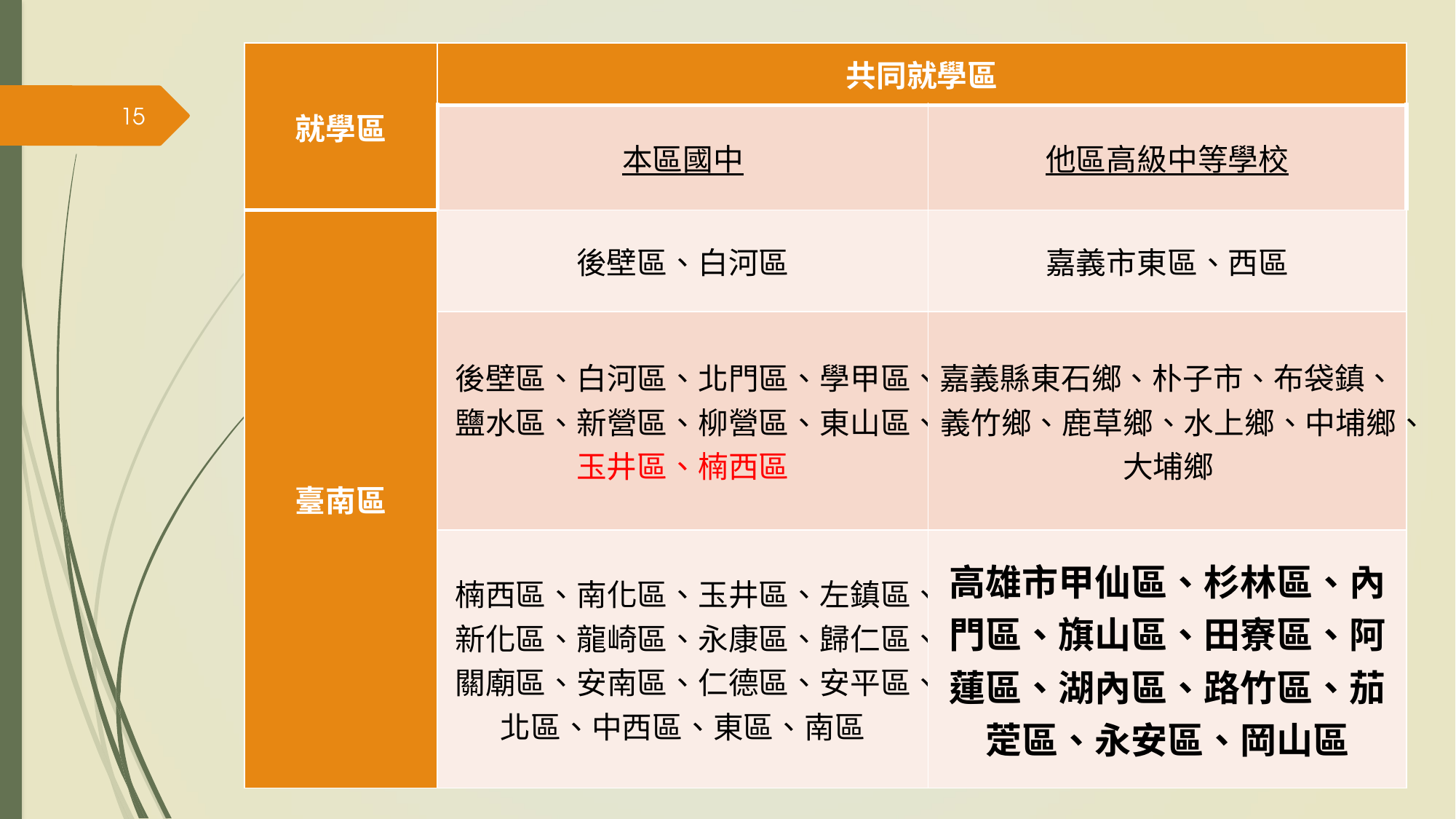

| 就學區 | 共同就學區 |  |
| --- | --- | --- |
|  | 本區國中 | 他區高級中等學校 |
| 臺南區 | 後壁區、白河區 | 嘉義市東區、西區 |
|  | 後壁區、白河區、北門區、學甲區、鹽水區、新營區、柳營區、東山區、玉井區、楠西區 | 嘉義縣東石鄉、朴子市、布袋鎮、義竹鄉、鹿草鄉、水上鄉、中埔鄉、大埔鄉 |
|  | 楠西區、南化區、玉井區、左鎮區、新化區、龍崎區、永康區、歸仁區、關廟區、安南區、仁德區、安平區、 北區、中西區、東區、南區 | 高雄市甲仙區、杉林區、內門區、旗山區、田寮區、阿蓮區、湖內區、路竹區、茄萣區、永安區、岡山區 |
15